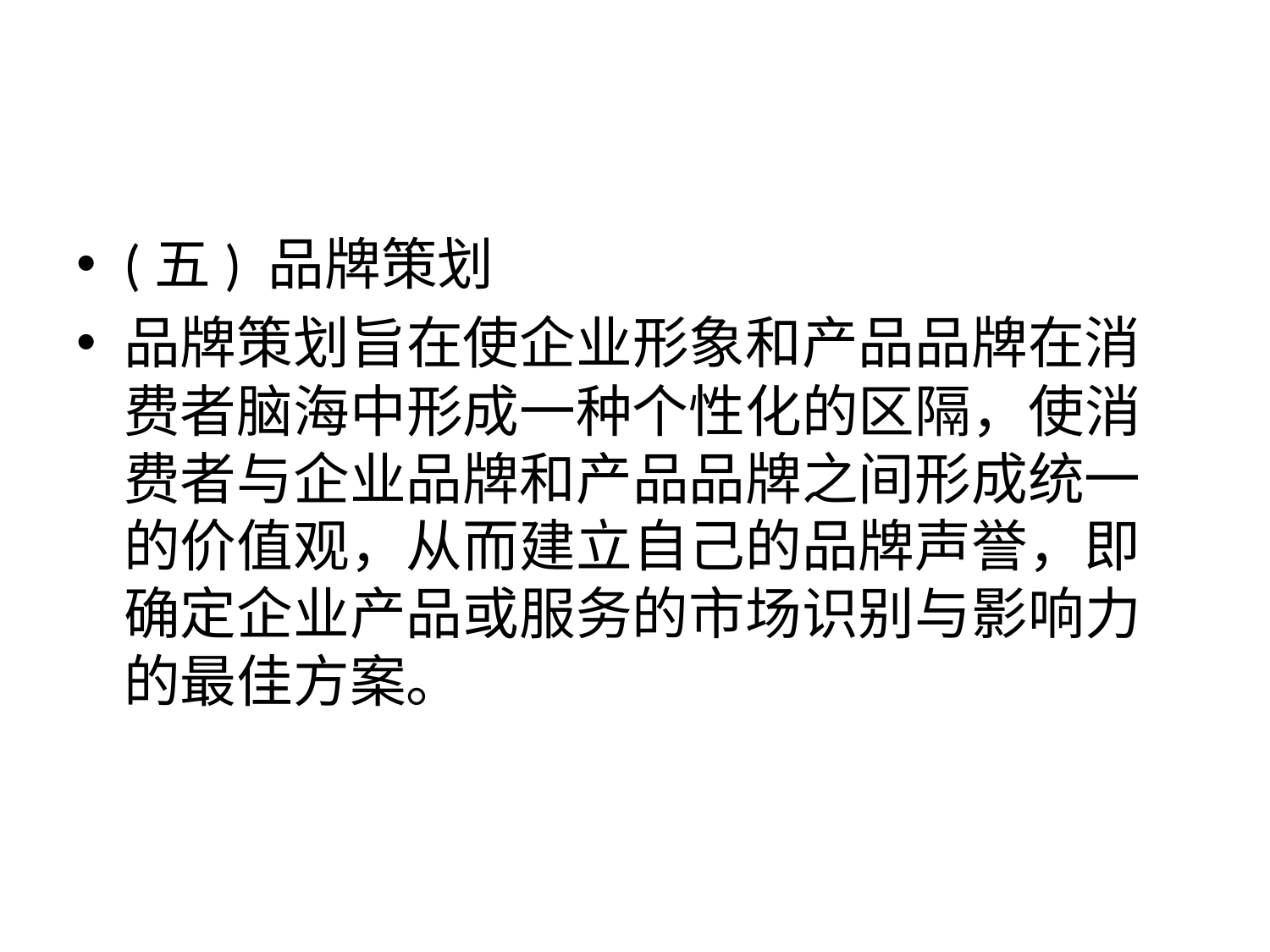

#
(五) 品牌策划
品牌策划旨在使企业形象和产品品牌在消费者脑海中形成一种个性化的区隔，使消费者与企业品牌和产品品牌之间形成统一的价值观，从而建立自己的品牌声誉，即确定企业产品或服务的市场识别与影响力的最佳方案。